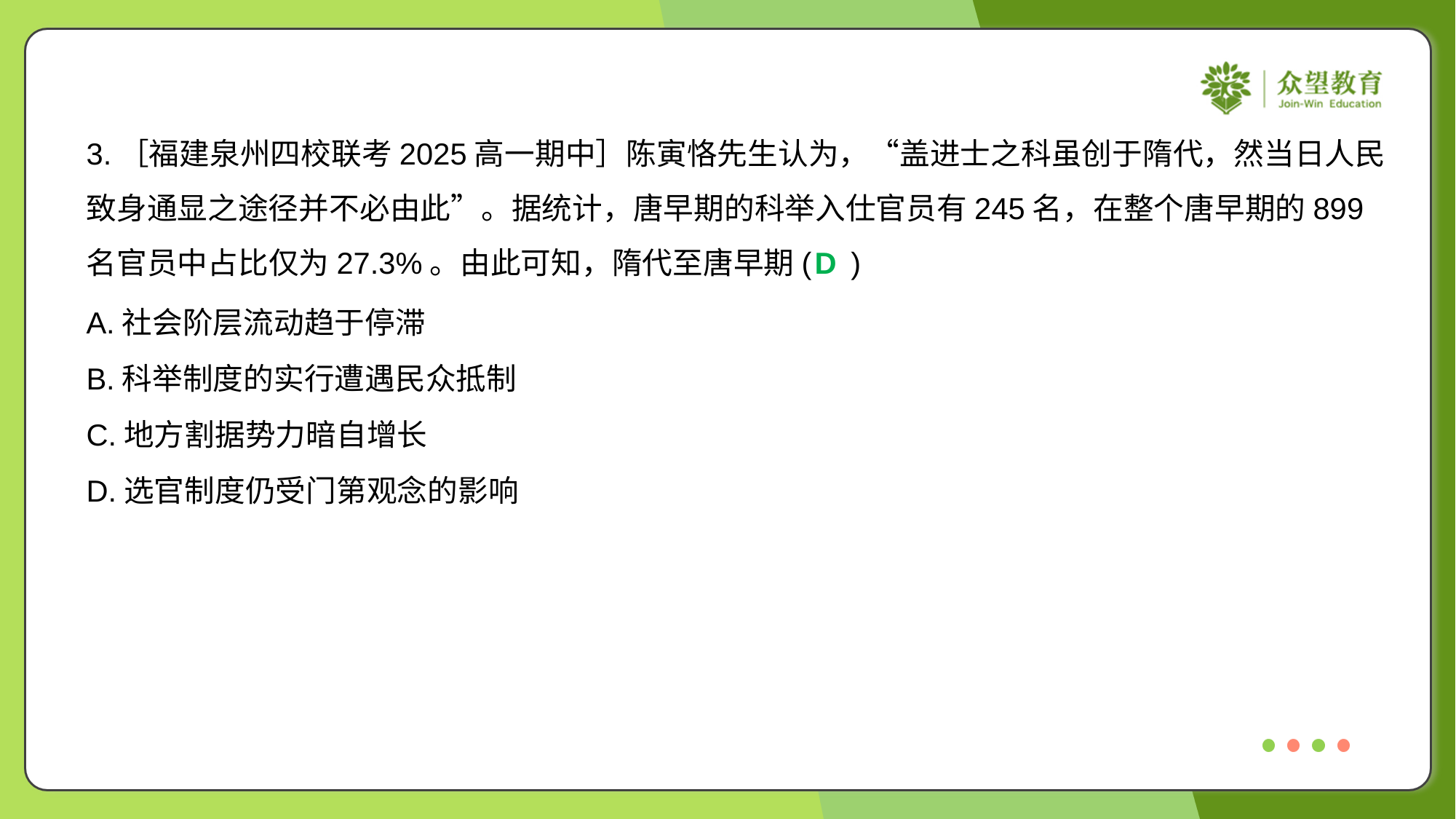

3.［福建泉州四校联考2025高一期中］陈寅恪先生认为，“盖进士之科虽创于隋代，然当日人民
致身通显之途径并不必由此”。据统计，唐早期的科举入仕官员有245名，在整个唐早期的899
名官员中占比仅为27.3%。由此可知，隋代至唐早期(     )
D
A.社会阶层流动趋于停滞
B.科举制度的实行遭遇民众抵制
C.地方割据势力暗自增长
D.选官制度仍受门第观念的影响